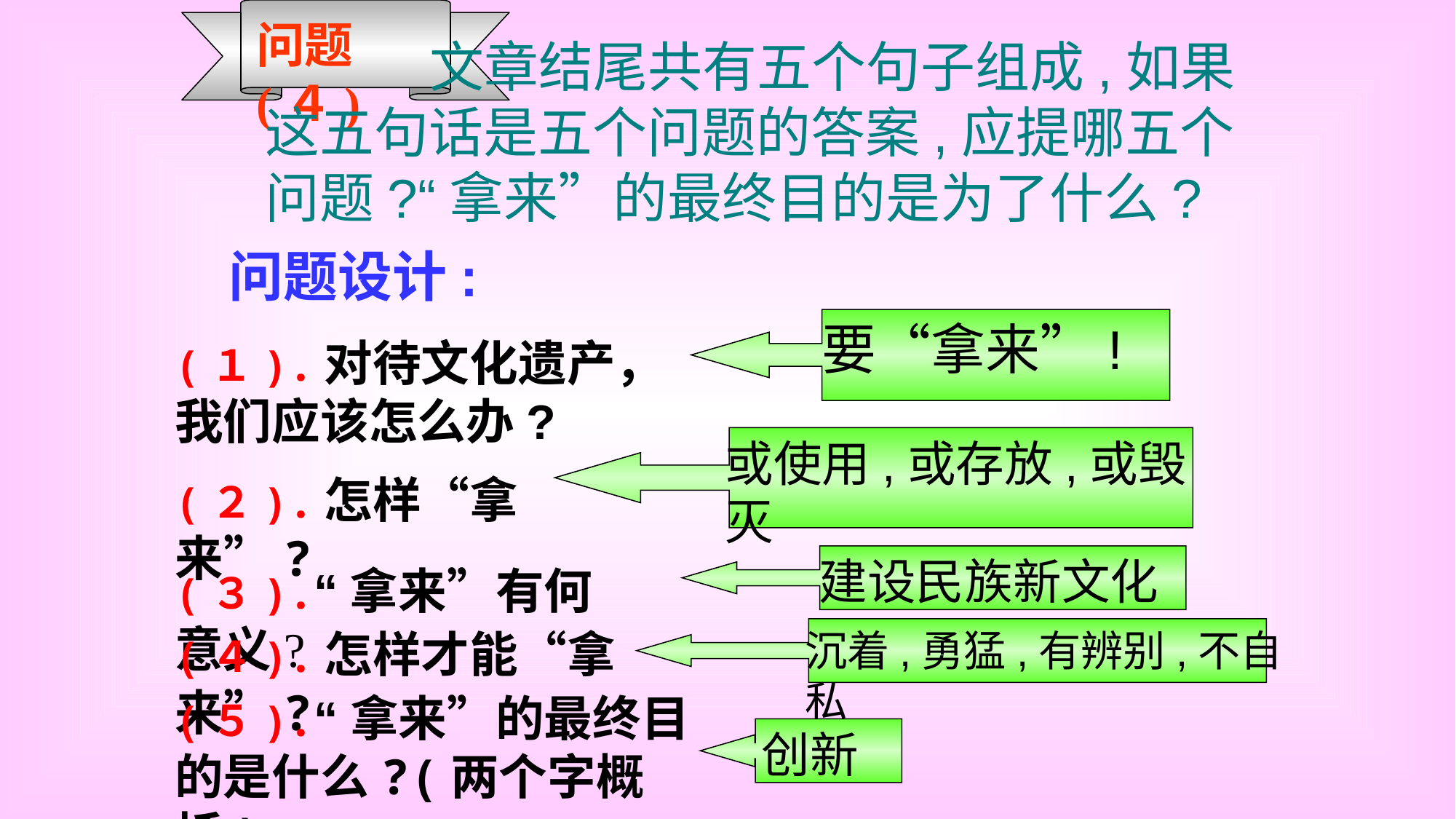

问题(４)
              文章结尾共有五个句子组成,如果这五句话是五个问题的答案,应提哪五个问题?“拿来”的最终目的是为了什么?

问题设计:

要“拿来”!
(１).对待文化遗产，我们应该怎么办?

或使用,或存放,或毁灭
(２).怎样“拿来”?

建设民族新文化
(３).“拿来”有何意义?
(４).怎样才能“拿来”?

沉着,勇猛,有辨别,不自私
(５).“拿来”的最终目的是什么?(两个字概括)

创新